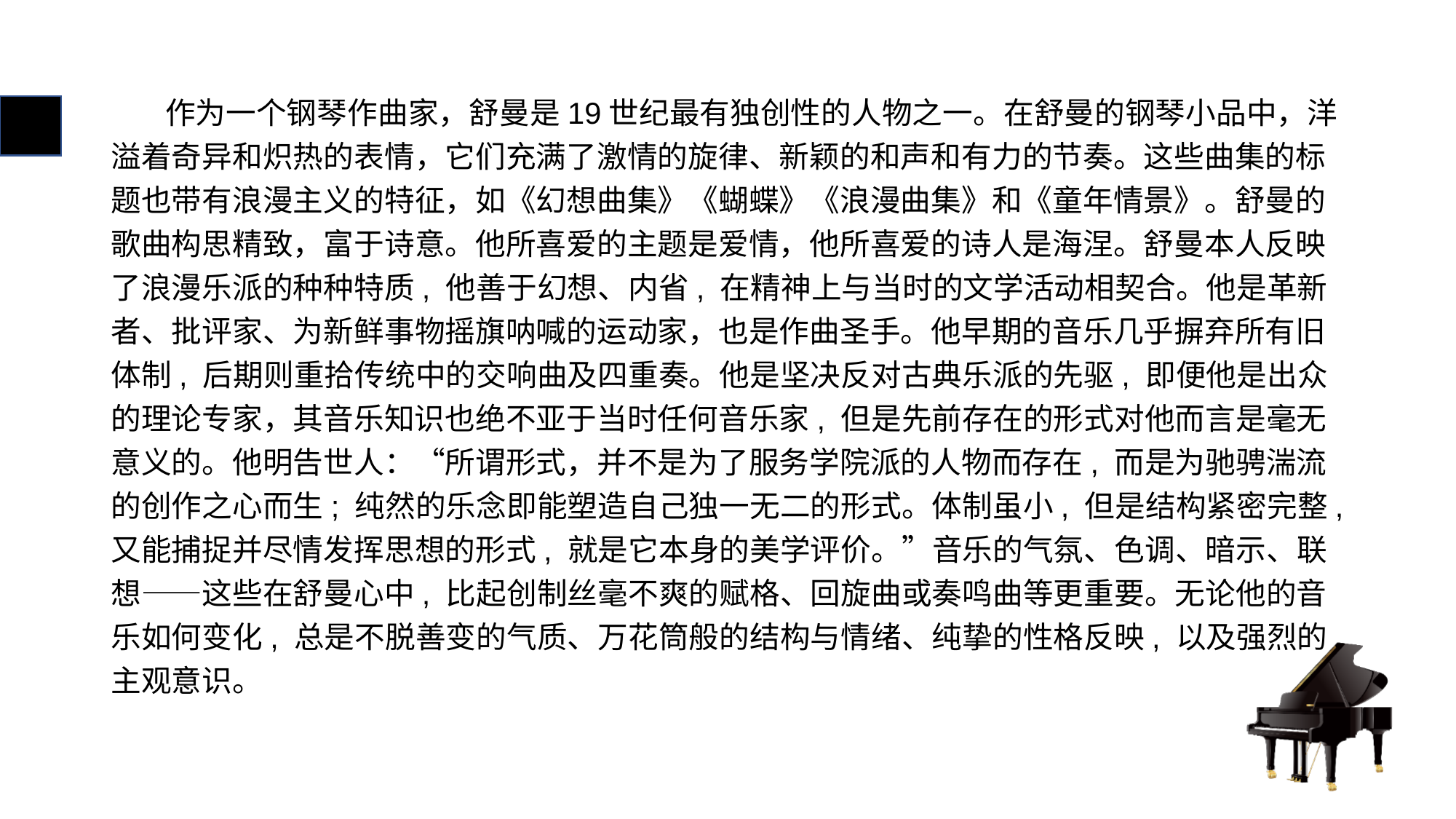

# 作为一个钢琴作曲家，舒曼是19世纪最有独创性的人物之一。在舒曼的钢琴小品中，洋溢着奇异和炽热的表情，它们充满了激情的旋律、新颖的和声和有力的节奏。这些曲集的标题也带有浪漫主义的特征，如《幻想曲集》《蝴蝶》《浪漫曲集》和《童年情景》。舒曼的歌曲构思精致，富于诗意。他所喜爱的主题是爱情，他所喜爱的诗人是海涅。舒曼本人反映了浪漫乐派的种种特质, 他善于幻想、内省, 在精神上与当时的文学活动相契合。他是革新者、批评家、为新鲜事物摇旗呐喊的运动家，也是作曲圣手。他早期的音乐几乎摒弃所有旧体制, 后期则重拾传统中的交响曲及四重奏。他是坚决反对古典乐派的先驱, 即便他是出众的理论专家，其音乐知识也绝不亚于当时任何音乐家, 但是先前存在的形式对他而言是毫无意义的。他明告世人：“所谓形式，并不是为了服务学院派的人物而存在, 而是为驰骋湍流的创作之心而生; 纯然的乐念即能塑造自己独一无二的形式。体制虽小, 但是结构紧密完整, 又能捕捉并尽情发挥思想的形式, 就是它本身的美学评价。”音乐的气氛、色调、暗示、联想——这些在舒曼心中, 比起创制丝毫不爽的赋格、回旋曲或奏鸣曲等更重要。无论他的音乐如何变化, 总是不脱善变的气质、万花筒般的结构与情绪、纯挚的性格反映, 以及强烈的主观意识。